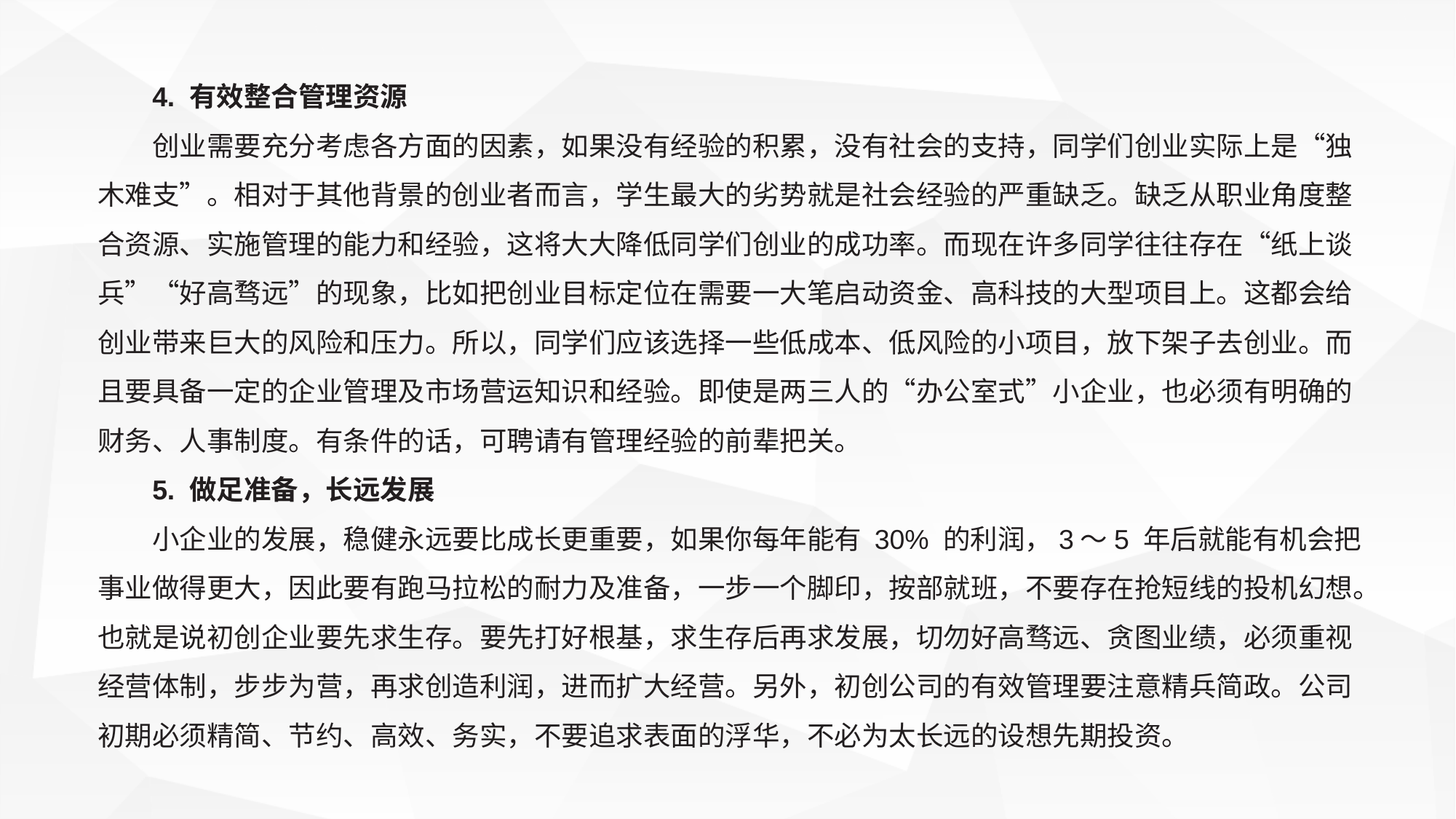

4. 有效整合管理资源
创业需要充分考虑各方面的因素，如果没有经验的积累，没有社会的支持，同学们创业实际上是“独木难支”。相对于其他背景的创业者而言，学生最大的劣势就是社会经验的严重缺乏。缺乏从职业角度整合资源、实施管理的能力和经验，这将大大降低同学们创业的成功率。而现在许多同学往往存在“纸上谈兵”“好高骛远”的现象，比如把创业目标定位在需要一大笔启动资金、高科技的大型项目上。这都会给创业带来巨大的风险和压力。所以，同学们应该选择一些低成本、低风险的小项目，放下架子去创业。而且要具备一定的企业管理及市场营运知识和经验。即使是两三人的“办公室式”小企业，也必须有明确的财务、人事制度。有条件的话，可聘请有管理经验的前辈把关。
5. 做足准备，长远发展
小企业的发展，稳健永远要比成长更重要，如果你每年能有 30% 的利润，3～5 年后就能有机会把事业做得更大，因此要有跑马拉松的耐力及准备，一步一个脚印，按部就班，不要存在抢短线的投机幻想。也就是说初创企业要先求生存。要先打好根基，求生存后再求发展，切勿好高骛远、贪图业绩，必须重视经营体制，步步为营，再求创造利润，进而扩大经营。另外，初创公司的有效管理要注意精兵简政。公司初期必须精简、节约、高效、务实，不要追求表面的浮华，不必为太长远的设想先期投资。